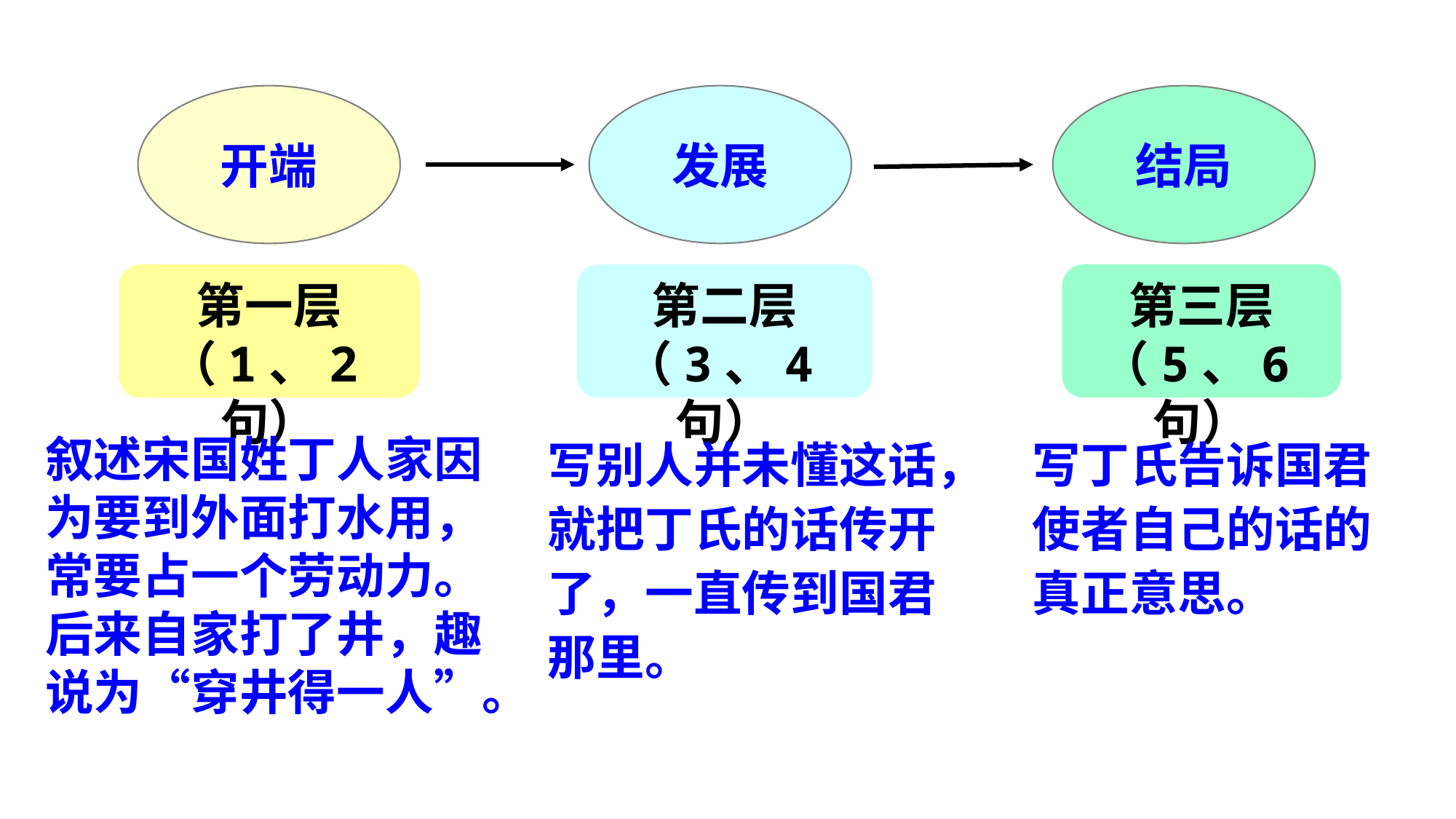

开端
发展
结局
第一层
（1、2句）
第二层
（3、4句）
第三层
（5、6句）
叙述宋国姓丁人家因为要到外面打水用，常要占一个劳动力。后来自家打了井，趣说为“穿井得一人”。
写别人并未懂这话，就把丁氏的话传开了，一直传到国君那里。
写丁氏告诉国君使者自己的话的真正意思。